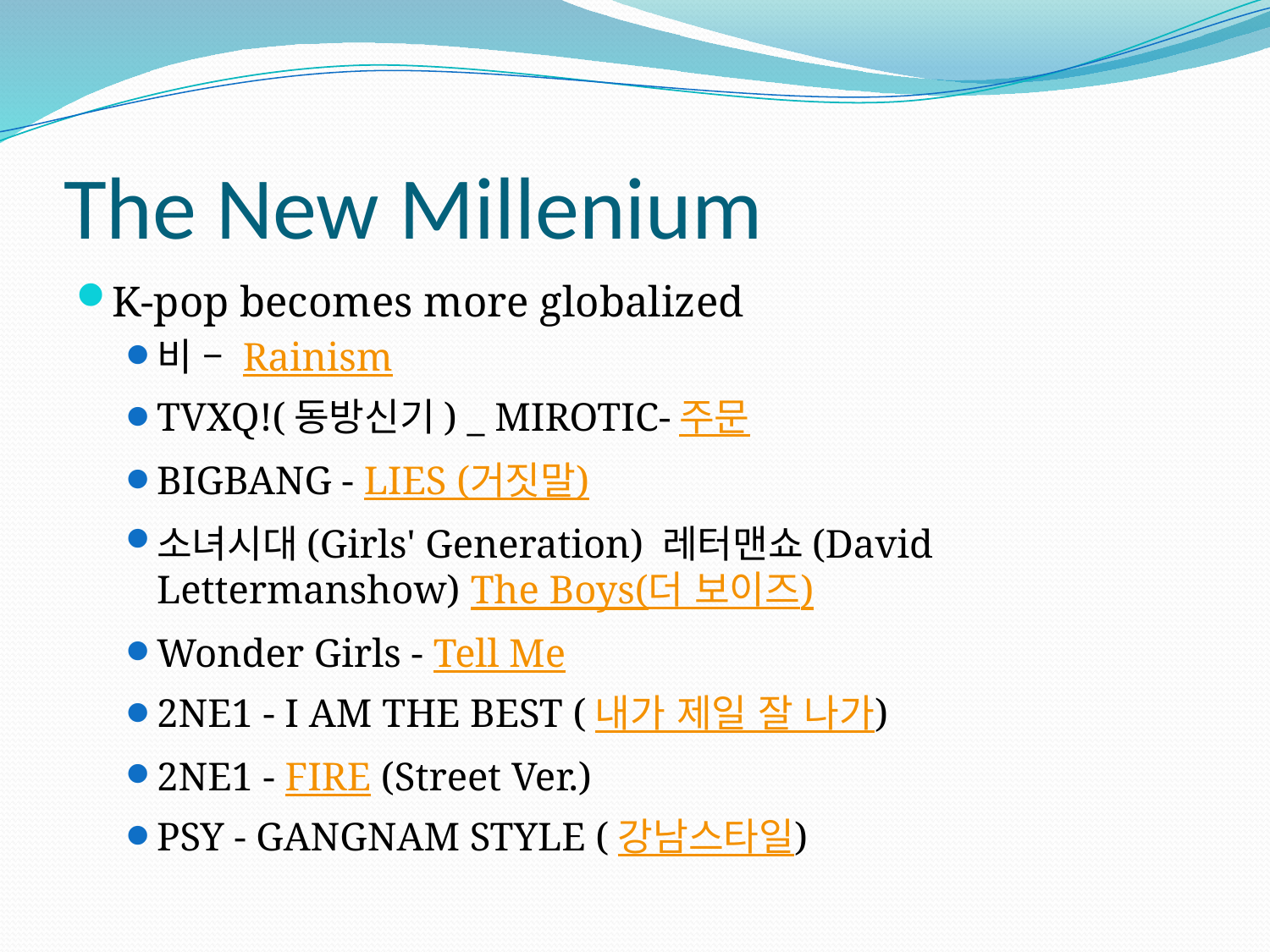

# The New Millenium
K-pop becomes more globalized
비 – Rainism
TVXQ!(동방신기) _ MIROTIC-주문
BIGBANG - LIES (거짓말)
소녀시대(Girls' Generation) 레터맨쇼(David Lettermanshow) The Boys(더 보이즈)
Wonder Girls - Tell Me
2NE1 - I AM THE BEST (내가 제일 잘 나가)
2NE1 - FIRE (Street Ver.)
PSY - GANGNAM STYLE (강남스타일)